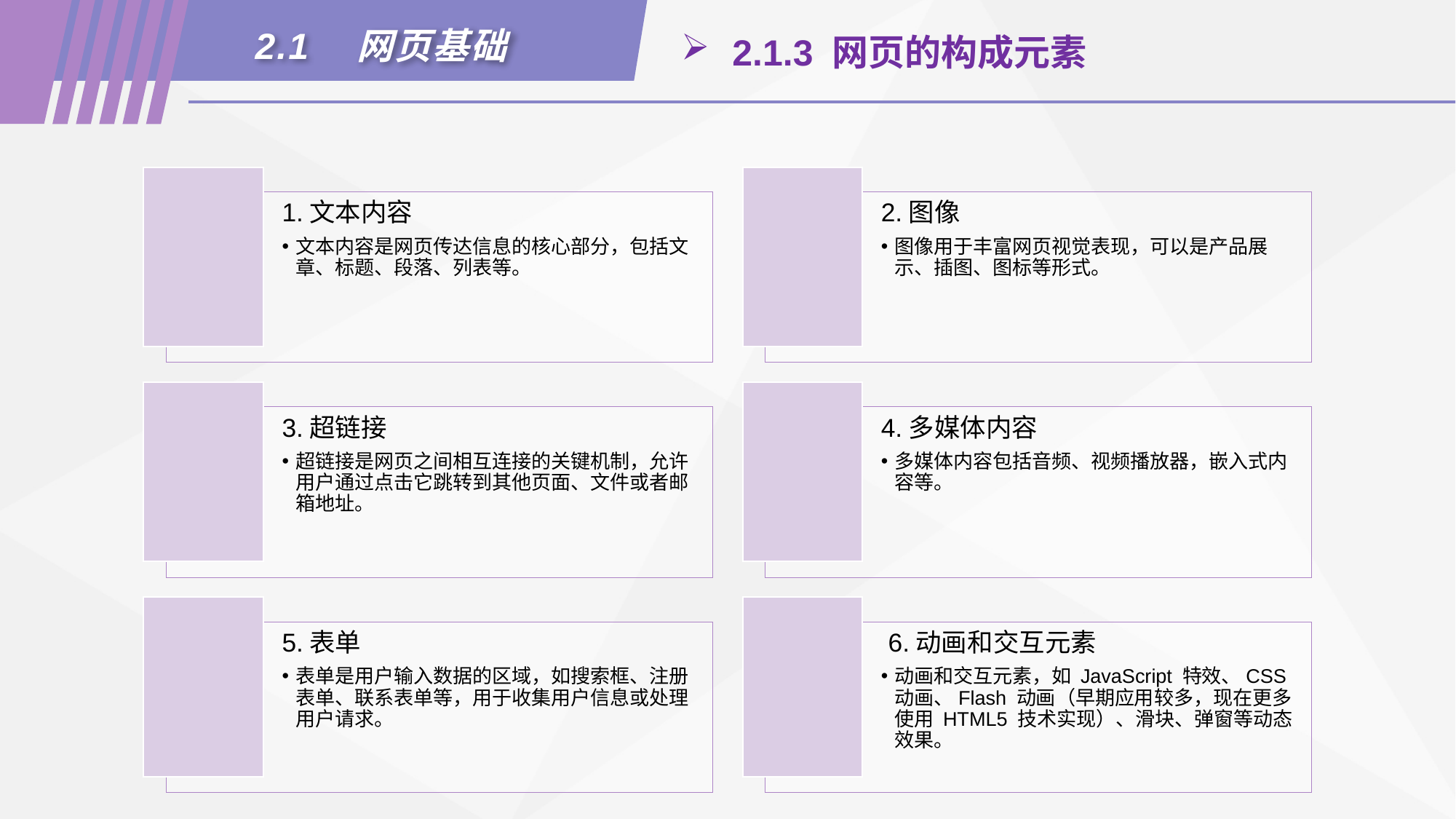

2.1　网页基础
 2.1.3 网页的构成元素
1.文本内容
文本内容是网页传达信息的核心部分，包括文章、标题、段落、列表等。
2.图像
图像用于丰富网页视觉表现，可以是产品展示、插图、图标等形式。
3.超链接
超链接是网页之间相互连接的关键机制，允许用户通过点击它跳转到其他页面、文件或者邮箱地址。
4.多媒体内容
多媒体内容包括音频、视频播放器，嵌入式内容等。
5.表单
表单是用户输入数据的区域，如搜索框、注册表单、联系表单等，用于收集用户信息或处理用户请求。
 6.动画和交互元素
动画和交互元素，如 JavaScript 特效、CSS 动画、Flash 动画（早期应用较多，现在更多使用 HTML5 技术实现）、滑块、弹窗等动态效果。